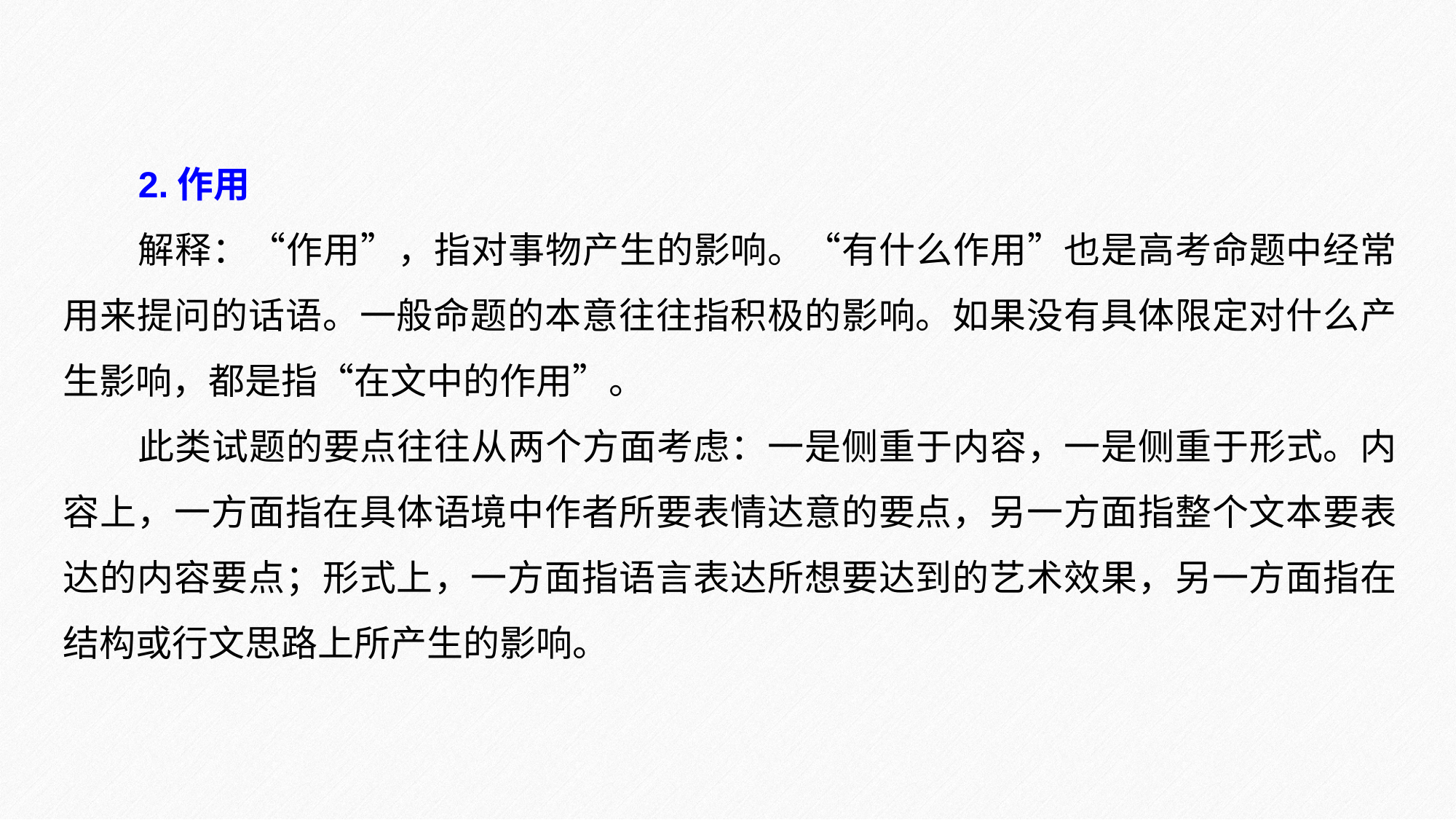

2.作用
解释：“作用”，指对事物产生的影响。“有什么作用”也是高考命题中经常用来提问的话语。一般命题的本意往往指积极的影响。如果没有具体限定对什么产生影响，都是指“在文中的作用”。
此类试题的要点往往从两个方面考虑：一是侧重于内容，一是侧重于形式。内容上，一方面指在具体语境中作者所要表情达意的要点，另一方面指整个文本要表达的内容要点；形式上，一方面指语言表达所想要达到的艺术效果，另一方面指在结构或行文思路上所产生的影响。